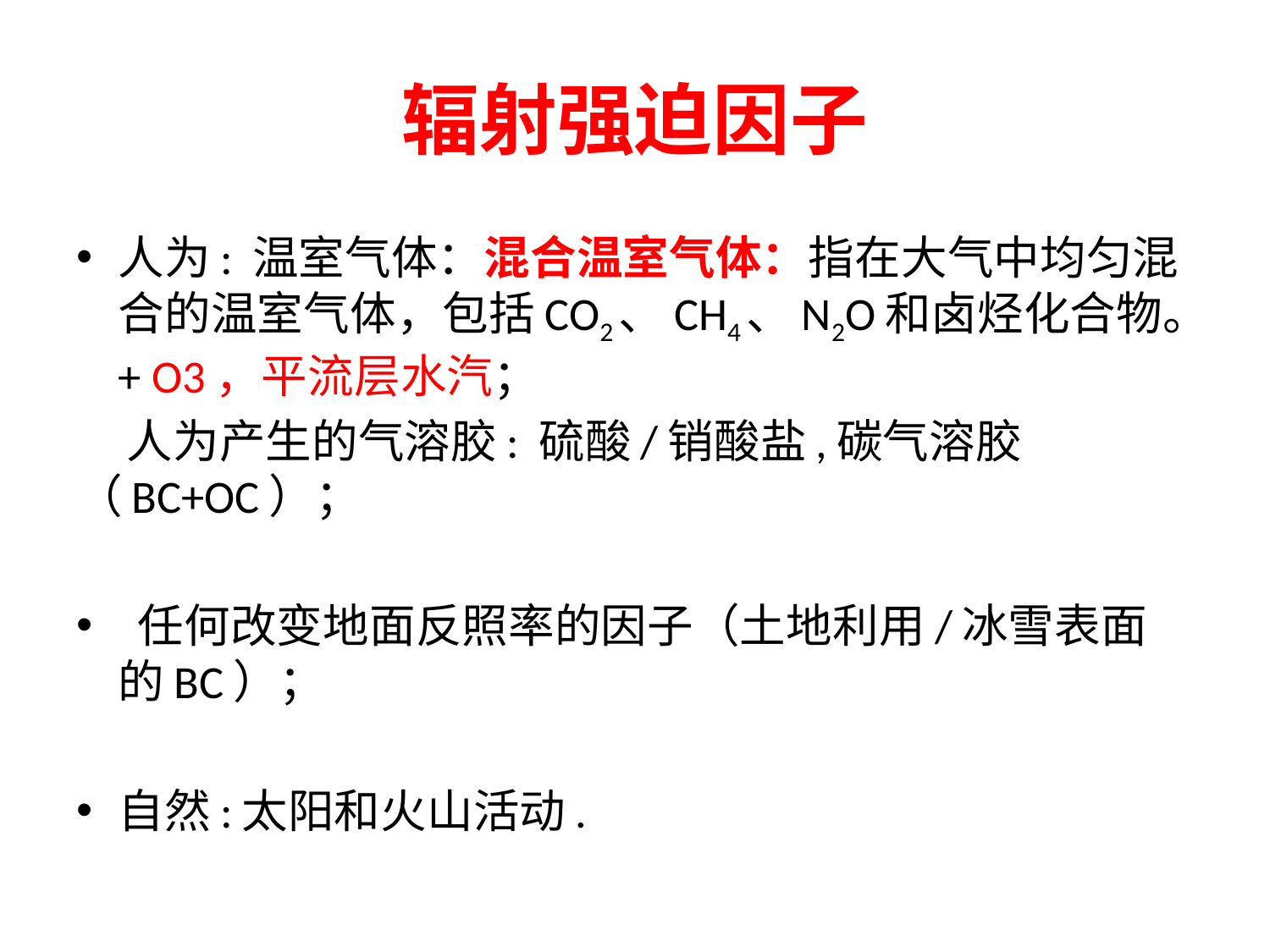

# 辐射强迫因子
人为: 温室气体：混合温室气体：指在大气中均匀混合的温室气体，包括CO2、CH4、N2O和卤烃化合物。+ O3，平流层水汽；
    人为产生的气溶胶: 硫酸/销酸盐,碳气溶胶（BC+OC）；

 任何改变地面反照率的因子（土地利用/冰雪表面的BC）；

自然:太阳和火山活动.